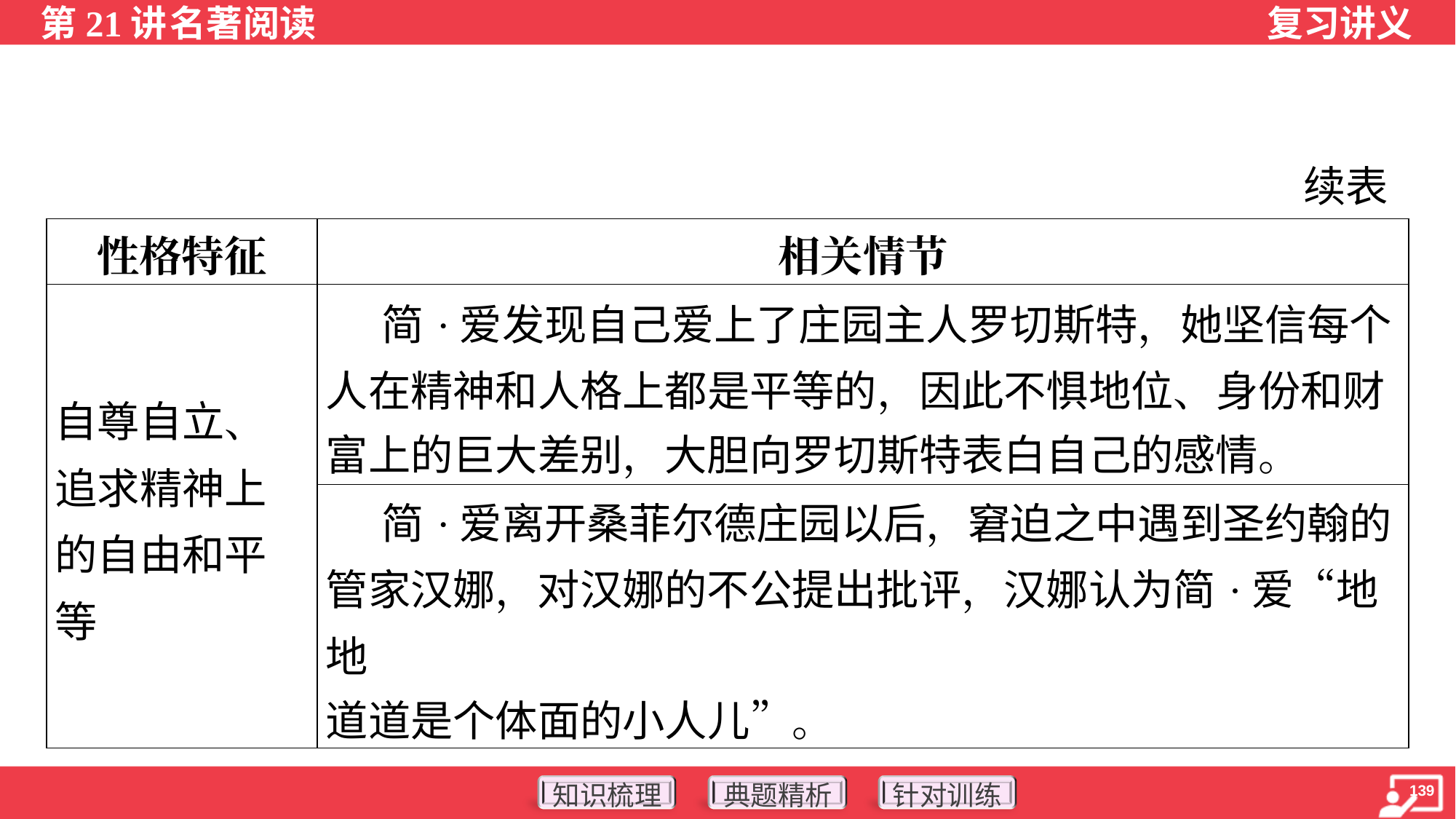

续表
| 性格特征 | 相关情节 |
| --- | --- |
| 自尊自立、追求精神上的自由和平等 | 简·爱发现自己爱上了庄园主人罗切斯特，她坚信每个 人在精神和人格上都是平等的，因此不惧地位、身份和财 富上的巨大差别，大胆向罗切斯特表白自己的感情。 |
|  | 简·爱离开桑菲尔德庄园以后，窘迫之中遇到圣约翰的 管家汉娜，对汉娜的不公提出批评，汉娜认为简·爱“地地 道道是个体面的小人儿”。 |